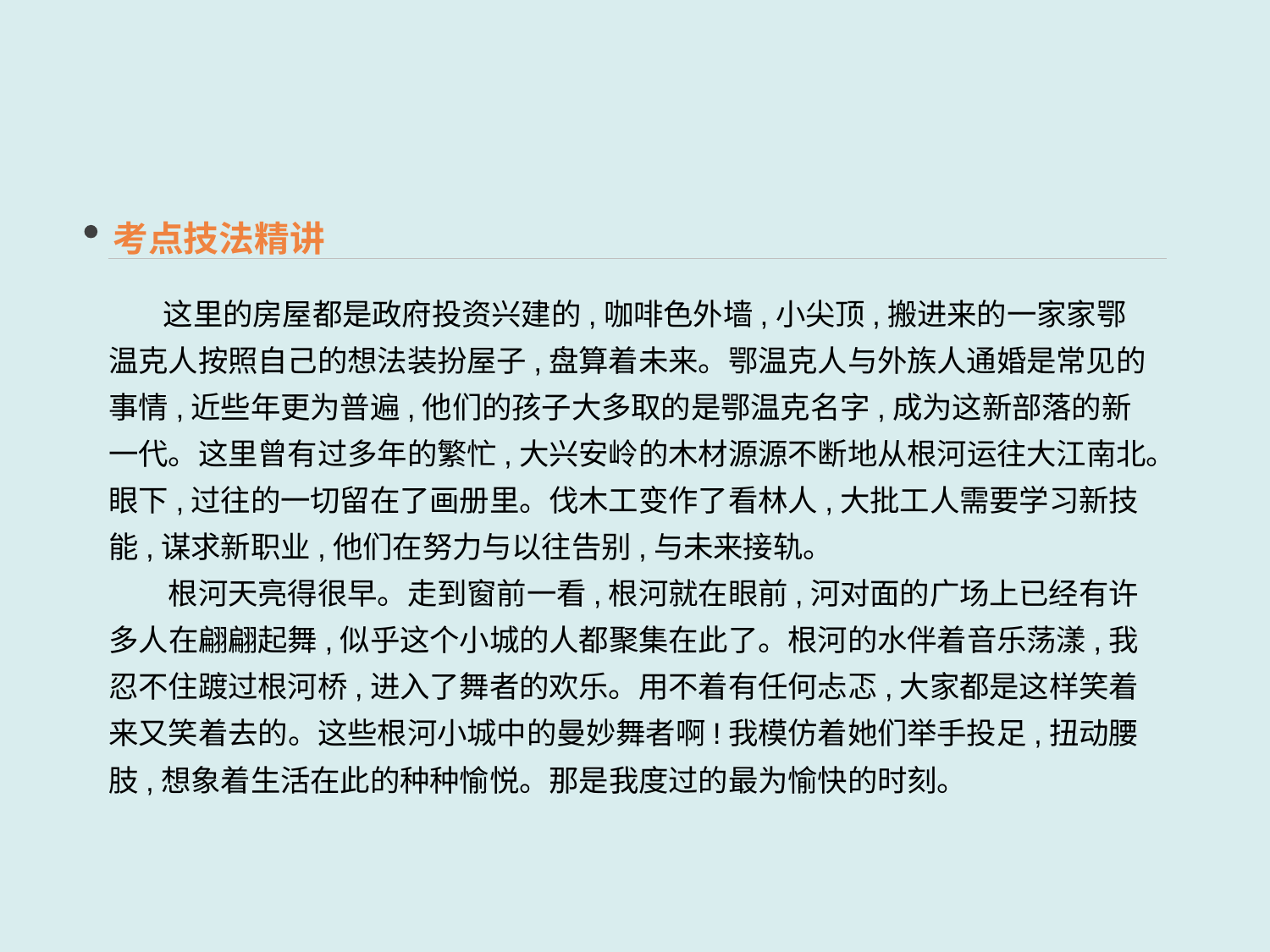

考点技法精讲

       这里的房屋都是政府投资兴建的,咖啡色外墙,小尖顶,搬进来的一家家鄂温克人按照自己的想法装扮屋子,盘算着未来。鄂温克人与外族人通婚是常见的事情,近些年更为普遍,他们的孩子大多取的是鄂温克名字,成为这新部落的新一代。这里曾有过多年的繁忙,大兴安岭的木材源源不断地从根河运往大江南北。眼下,过往的一切留在了画册里。伐木工变作了看林人,大批工人需要学习新技能,谋求新职业,他们在努力与以往告别,与未来接轨。
　　根河天亮得很早。走到窗前一看,根河就在眼前,河对面的广场上已经有许多人在翩翩起舞,似乎这个小城的人都聚集在此了。根河的水伴着音乐荡漾,我忍不住踱过根河桥,进入了舞者的欢乐。用不着有任何忐忑,大家都是这样笑着来又笑着去的。这些根河小城中的曼妙舞者啊!我模仿着她们举手投足,扭动腰肢,想象着生活在此的种种愉悦。那是我度过的最为愉快的时刻。